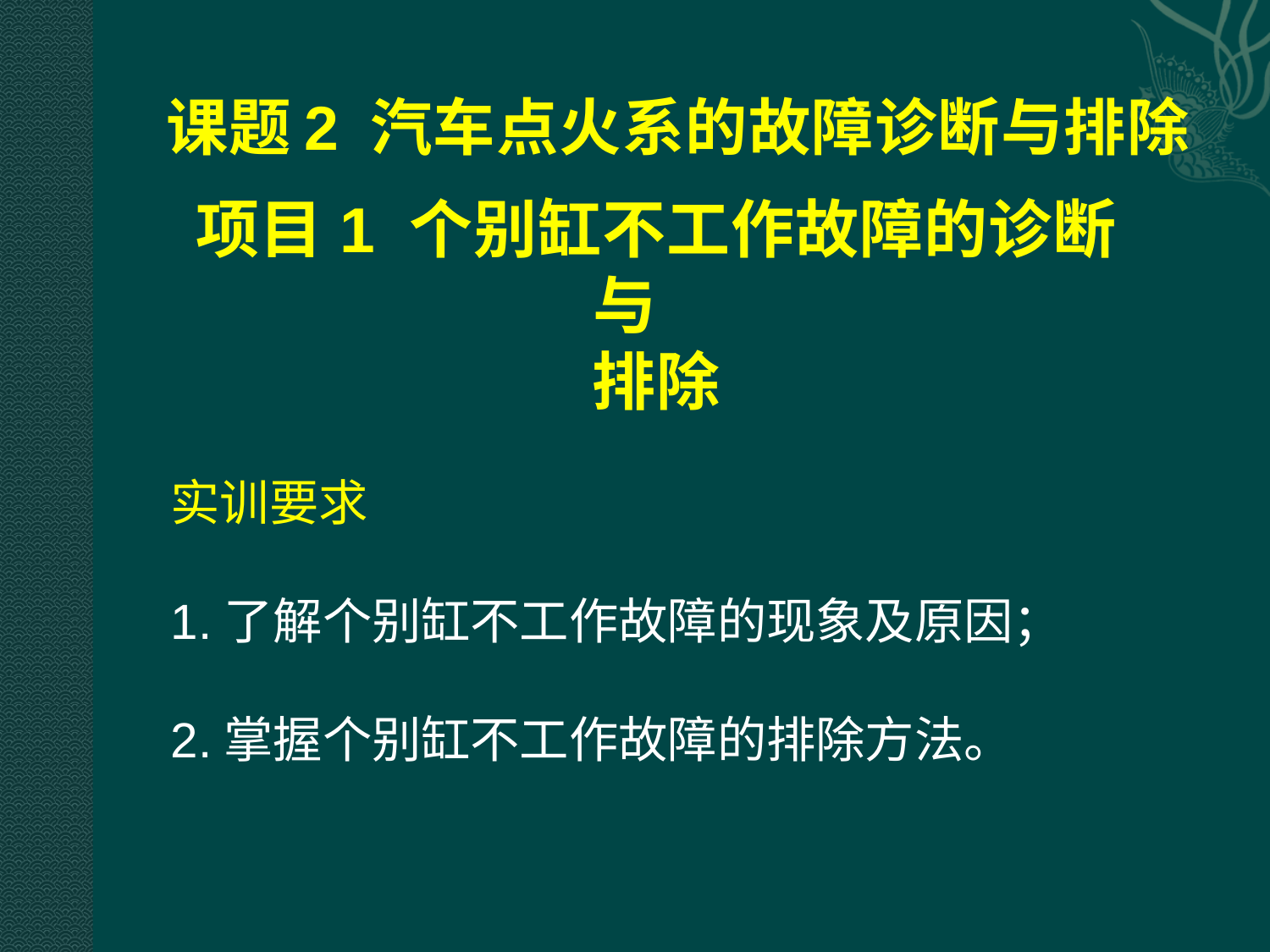

# 课题2 汽车点火系的故障诊断与排除
项目1 个别缸不工作故障的诊断与
排除
实训要求
1.了解个别缸不工作故障的现象及原因；
2.掌握个别缸不工作故障的排除方法。